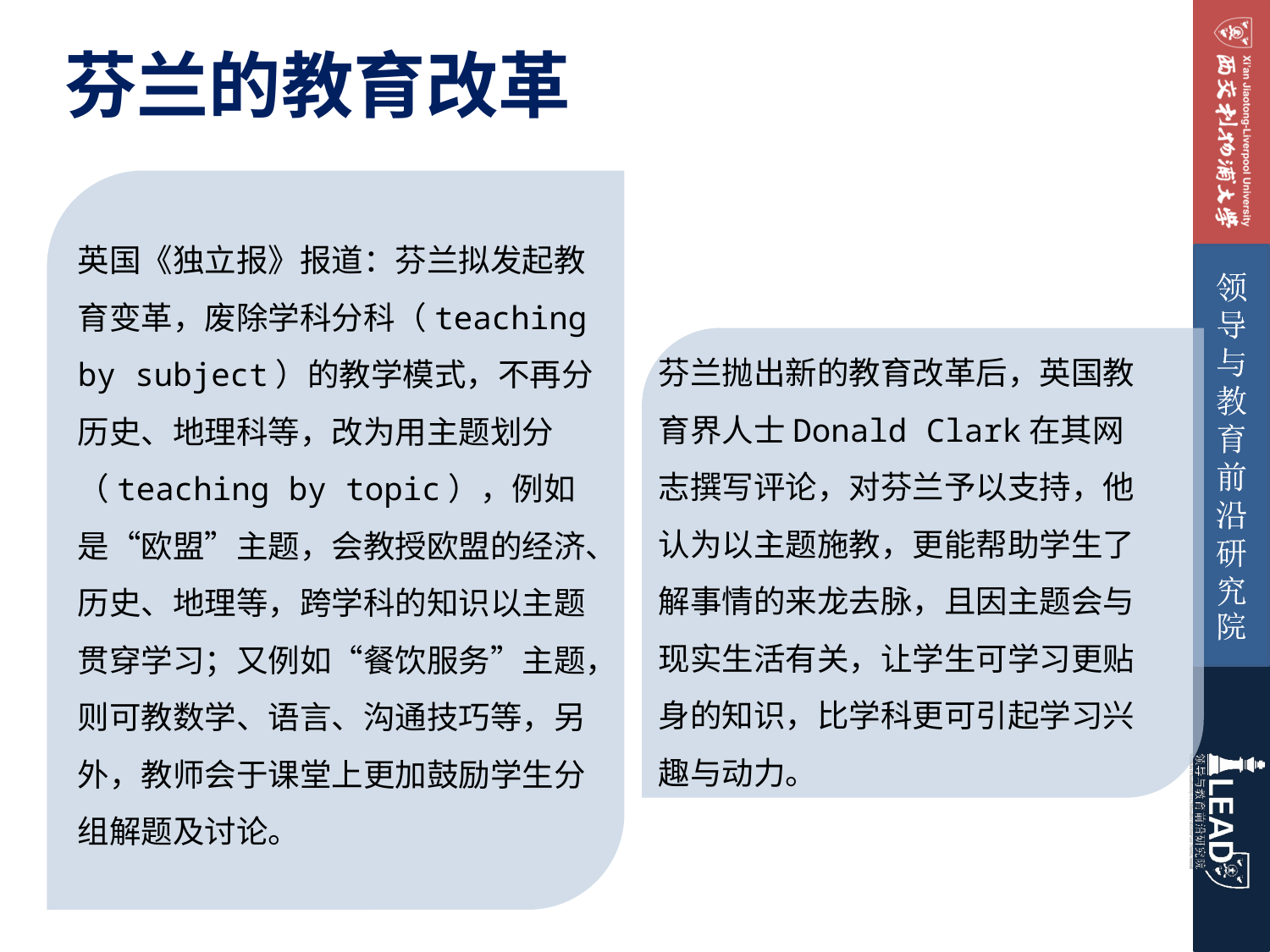

芬兰的教育改革

英国《独立报》报道：芬兰拟发起教育变革，废除学科分科（teaching by subject）的教学模式，不再分历史、地理科等，改为用主题划分（teaching by topic），例如是“欧盟”主题，会教授欧盟的经济、历史、地理等，跨学科的知识以主题贯穿学习；又例如“餐饮服务”主题，则可教数学、语言、沟通技巧等，另外，教师会于课堂上更加鼓励学生分组解题及讨论。

芬兰抛出新的教育改革后，英国教育界人士Donald Clark在其网志撰写评论，对芬兰予以支持，他认为以主题施教，更能帮助学生了解事情的来龙去脉，且因主题会与现实生活有关，让学生可学习更贴身的知识，比学科更可引起学习兴趣与动力。